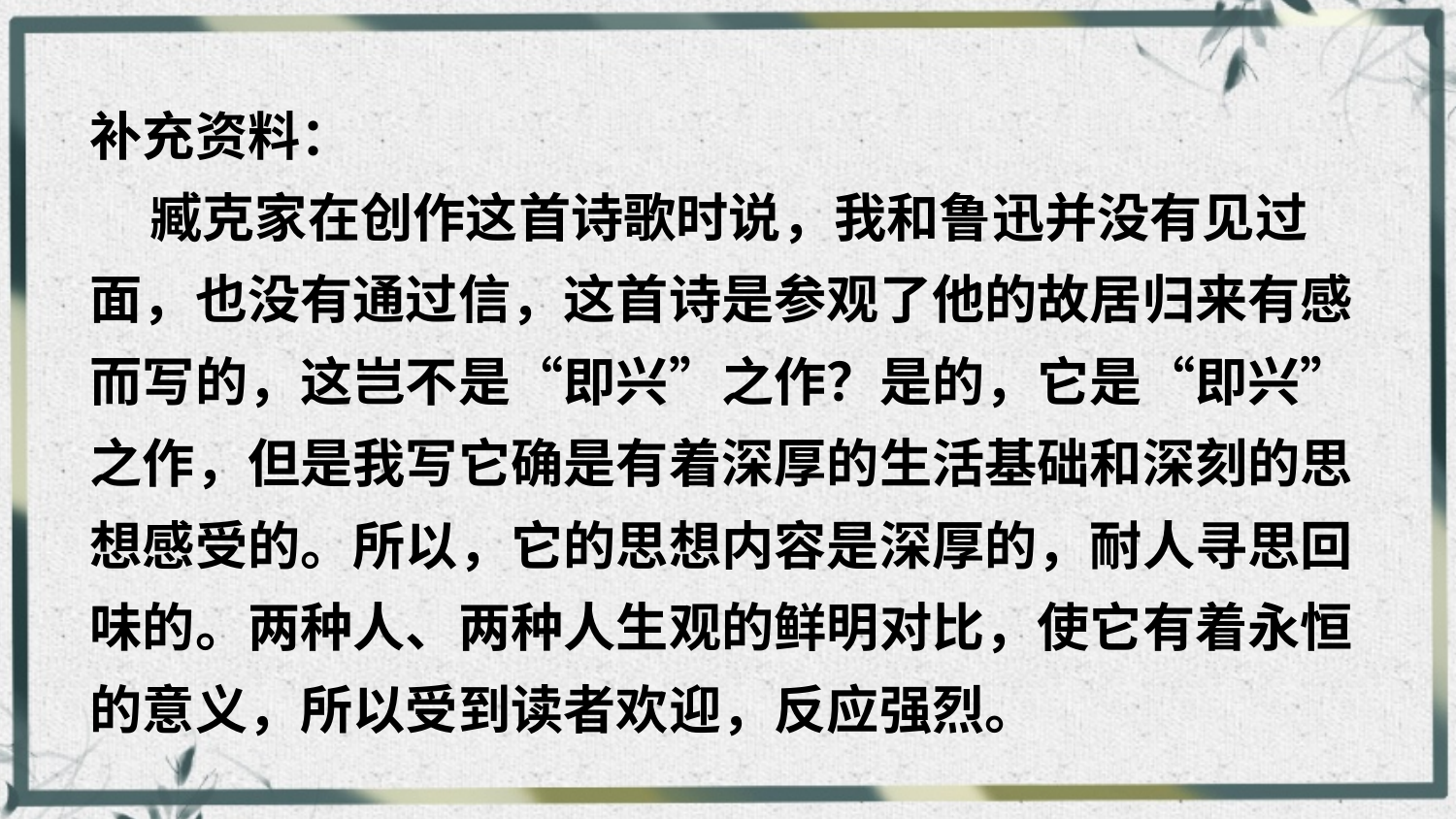

补充资料：
    臧克家在创作这首诗歌时说，我和鲁迅并没有见过面，也没有通过信，这首诗是参观了他的故居归来有感而写的，这岂不是“即兴”之作？是的，它是“即兴”之作，但是我写它确是有着深厚的生活基础和深刻的思想感受的。所以，它的思想内容是深厚的，耐人寻思回味的。两种人、两种人生观的鲜明对比，使它有着永恒的意义，所以受到读者欢迎，反应强烈。